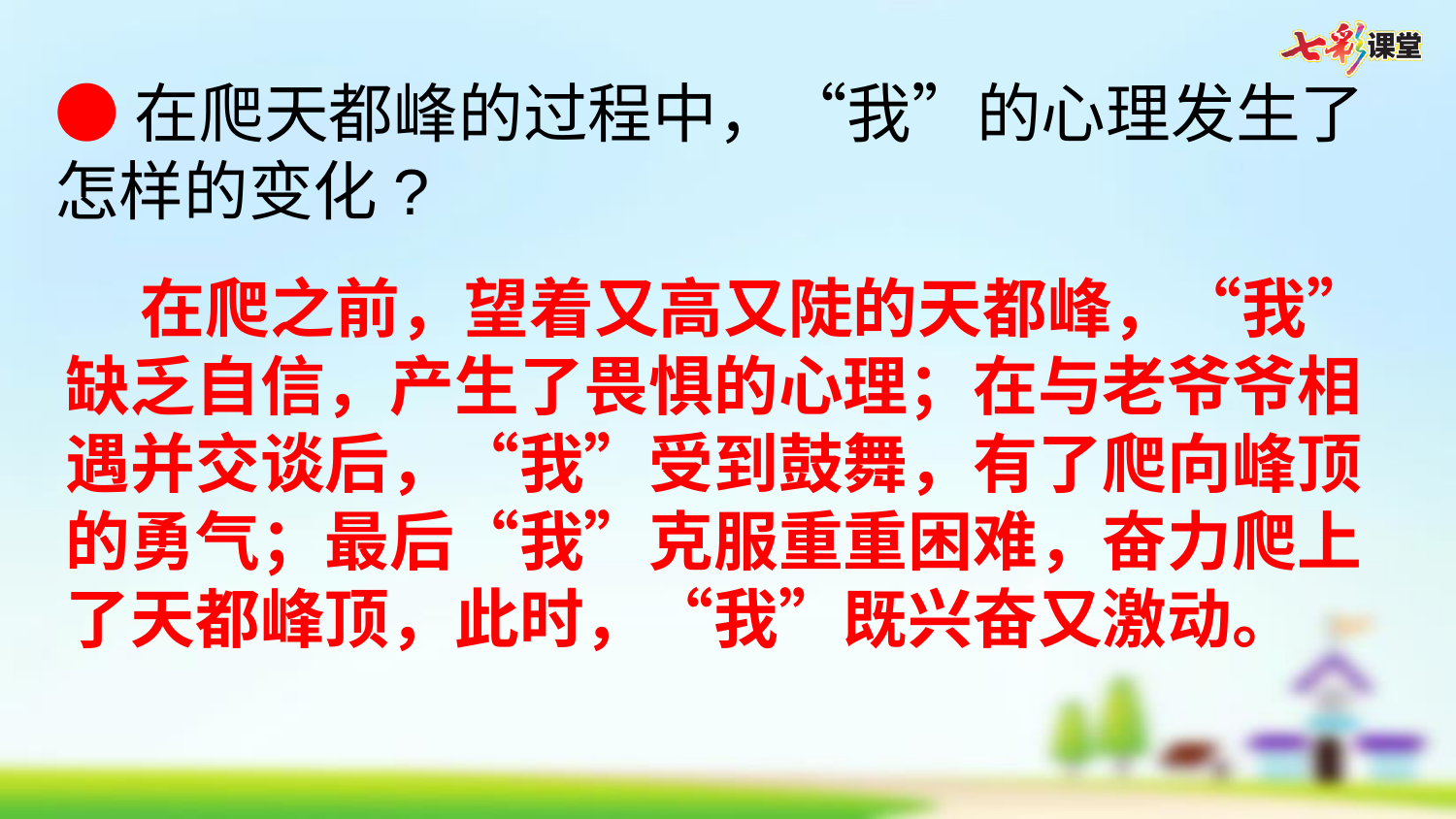

●在爬天都峰的过程中，“我”的心理发生了怎样的变化?
    在爬之前，望着又高又陡的天都峰，“我”缺乏自信，产生了畏惧的心理；在与老爷爷相遇并交谈后，“我”受到鼓舞，有了爬向峰顶的勇气；最后“我”克服重重困难，奋力爬上了天都峰顶，此时，“我”既兴奋又激动。